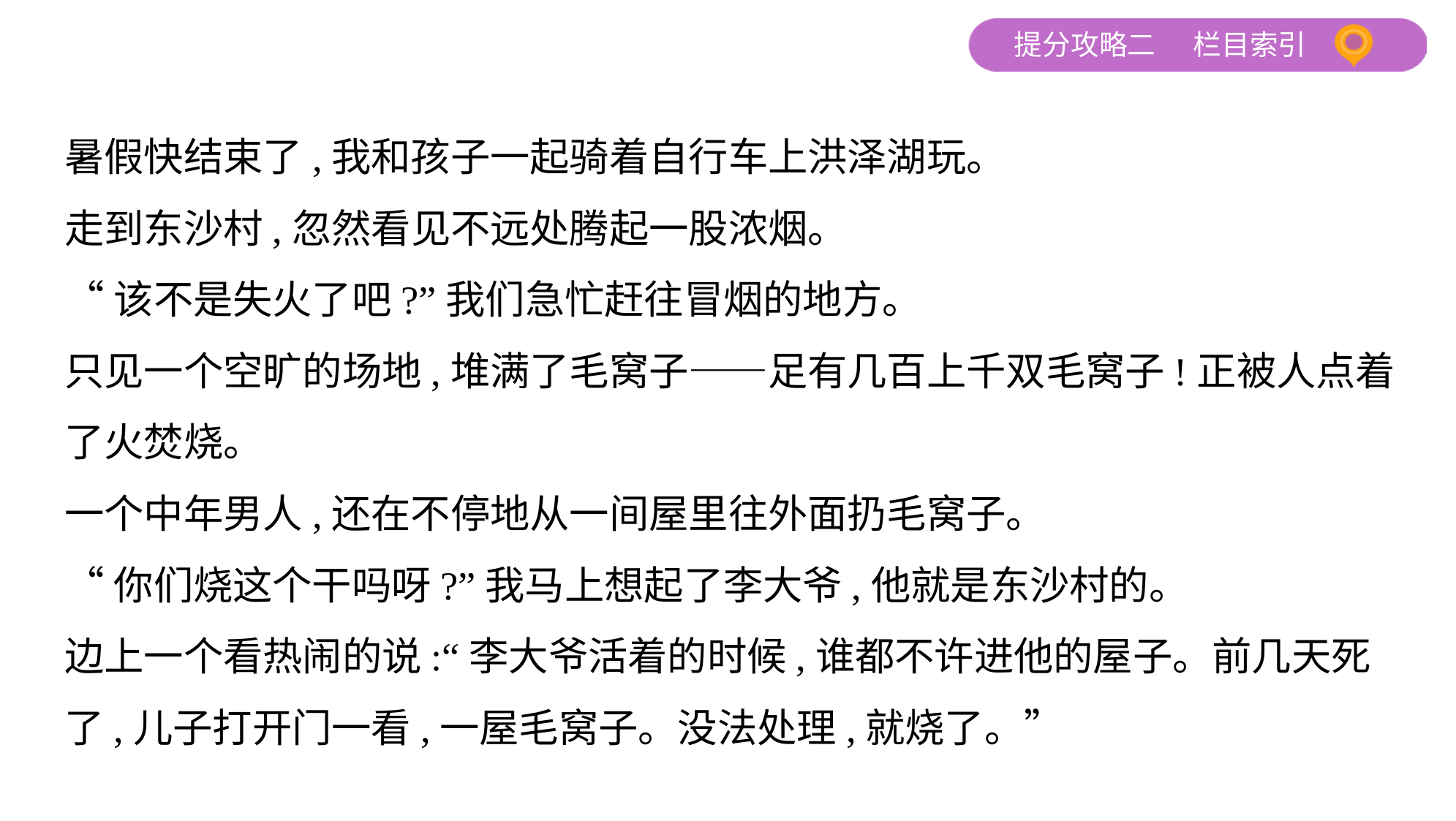

暑假快结束了,我和孩子一起骑着自行车上洪泽湖玩。
走到东沙村,忽然看见不远处腾起一股浓烟。
“该不是失火了吧?”我们急忙赶往冒烟的地方。
只见一个空旷的场地,堆满了毛窝子——足有几百上千双毛窝子!正被人点着
了火焚烧。
一个中年男人,还在不停地从一间屋里往外面扔毛窝子。
“你们烧这个干吗呀?”我马上想起了李大爷,他就是东沙村的。
边上一个看热闹的说:“李大爷活着的时候,谁都不许进他的屋子。前几天死
了,儿子打开门一看,一屋毛窝子。没法处理,就烧了。”